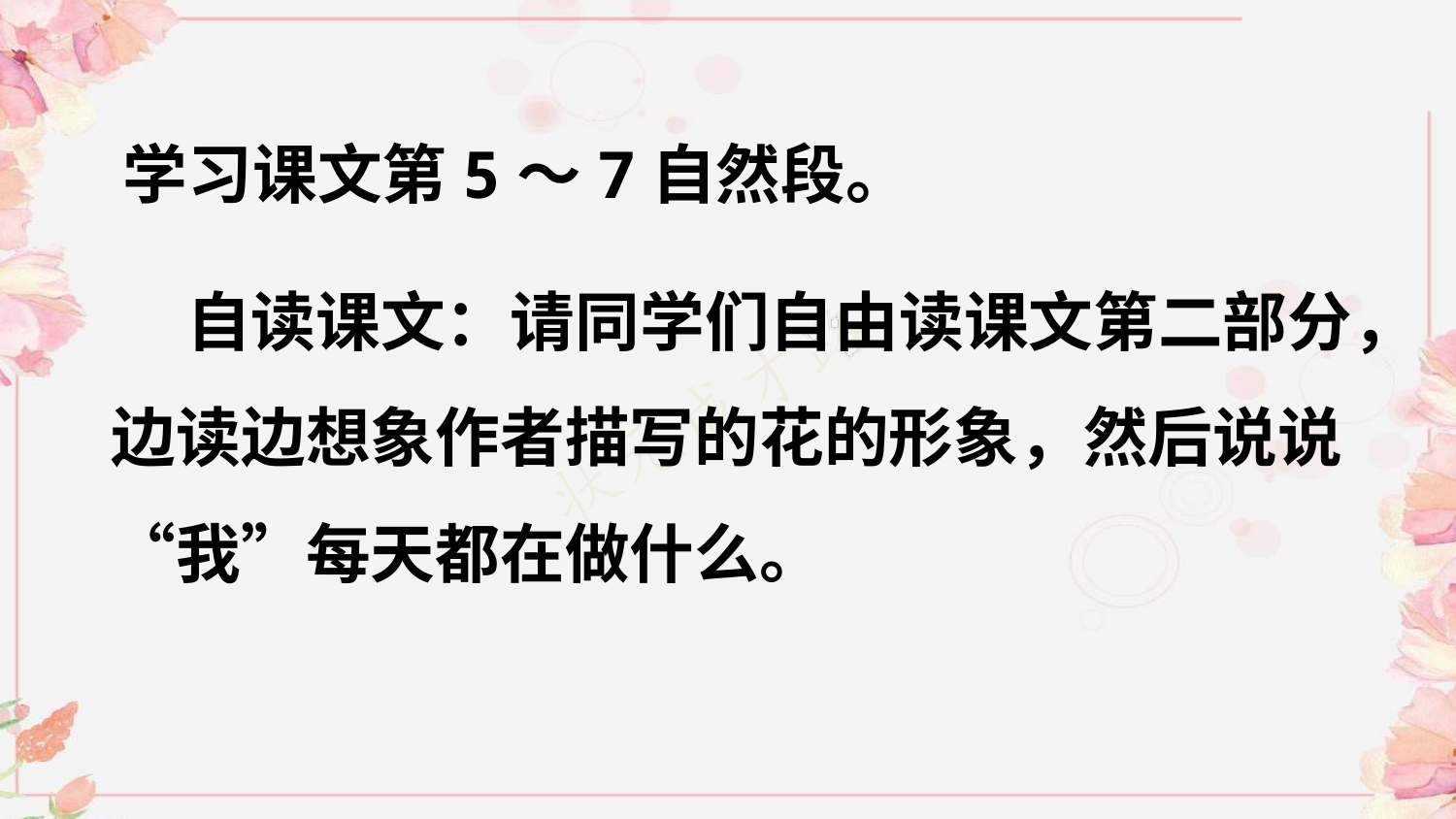

学习课文第5～7自然段。
    自读课文：请同学们自由读课文第二部分，边读边想象作者描写的花的形象，然后说说“我”每天都在做什么。